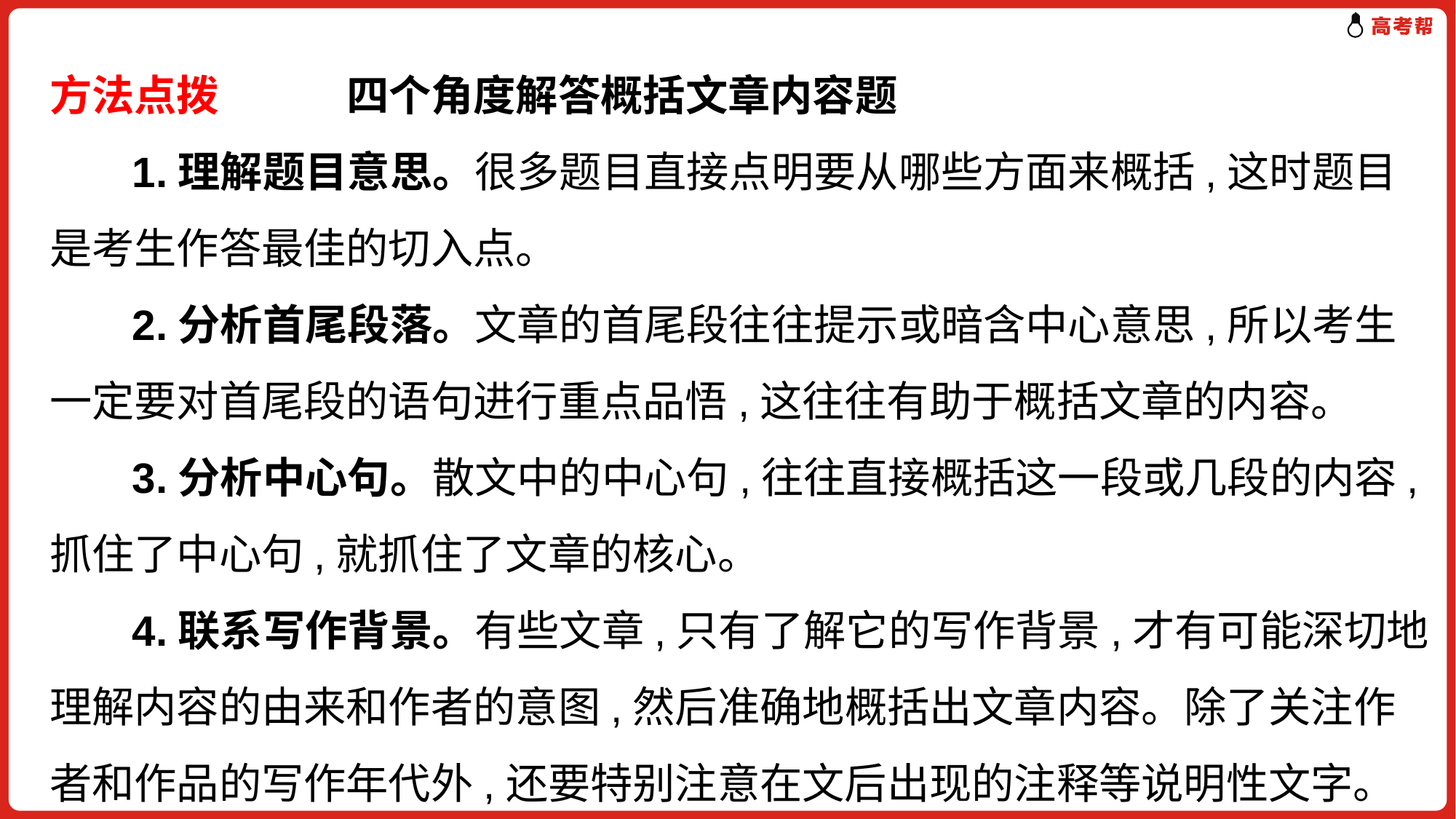

方法点拨　　　四个角度解答概括文章内容题
       1.理解题目意思。很多题目直接点明要从哪些方面来概括,这时题目是考生作答最佳的切入点。
       2.分析首尾段落。文章的首尾段往往提示或暗含中心意思,所以考生一定要对首尾段的语句进行重点品悟,这往往有助于概括文章的内容。
       3.分析中心句。散文中的中心句,往往直接概括这一段或几段的内容,抓住了中心句,就抓住了文章的核心。
       4.联系写作背景。有些文章,只有了解它的写作背景,才有可能深切地理解内容的由来和作者的意图,然后准确地概括出文章内容。除了关注作者和作品的写作年代外,还要特别注意在文后出现的注释等说明性文字。